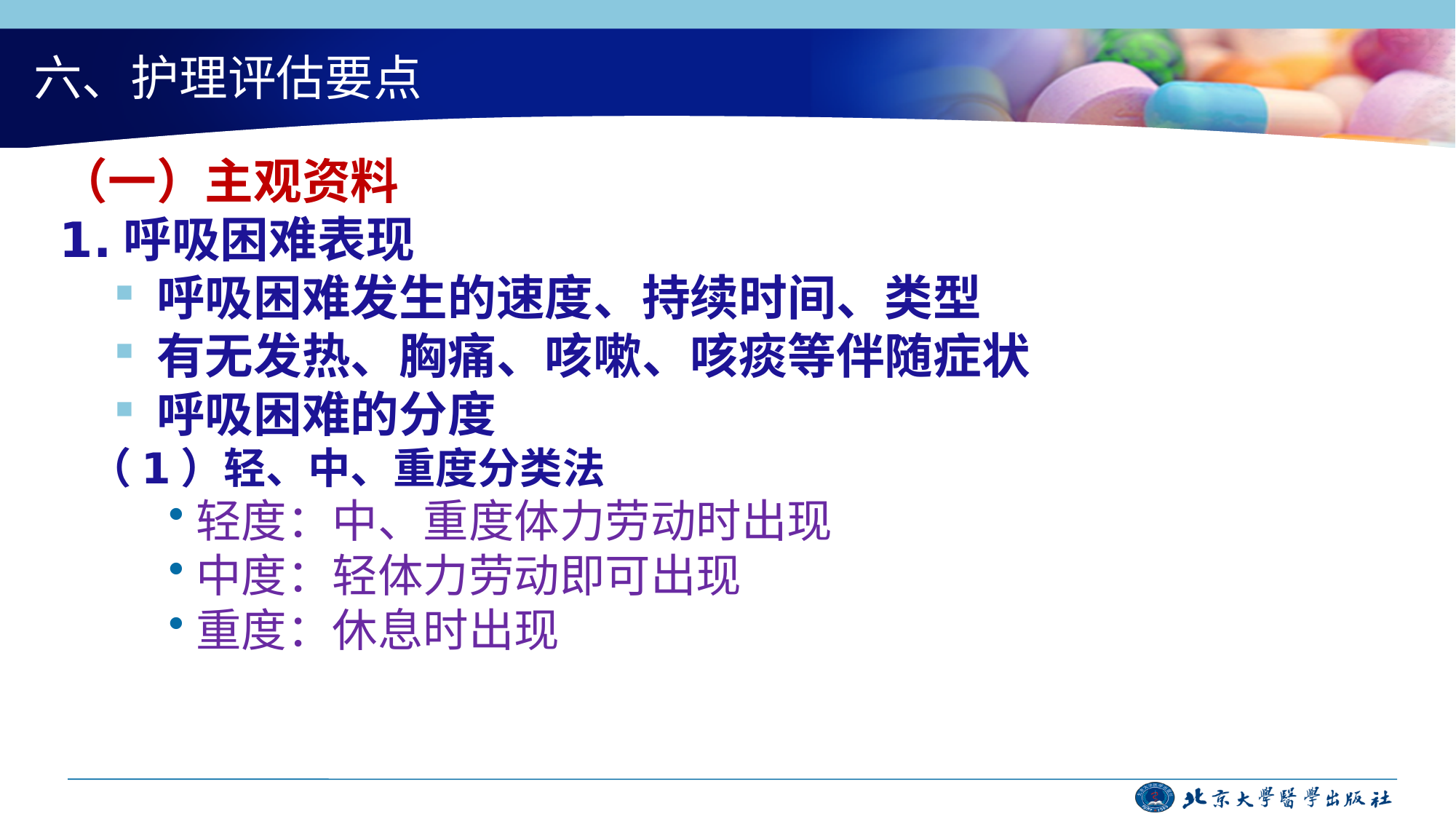

# 六、护理评估要点
（一）主观资料
1.呼吸困难表现
呼吸困难发生的速度、持续时间、类型
有无发热、胸痛、咳嗽、咳痰等伴随症状
呼吸困难的分度
  （1）轻、中、重度分类法
轻度：中、重度体力劳动时出现
中度：轻体力劳动即可出现
重度：休息时出现